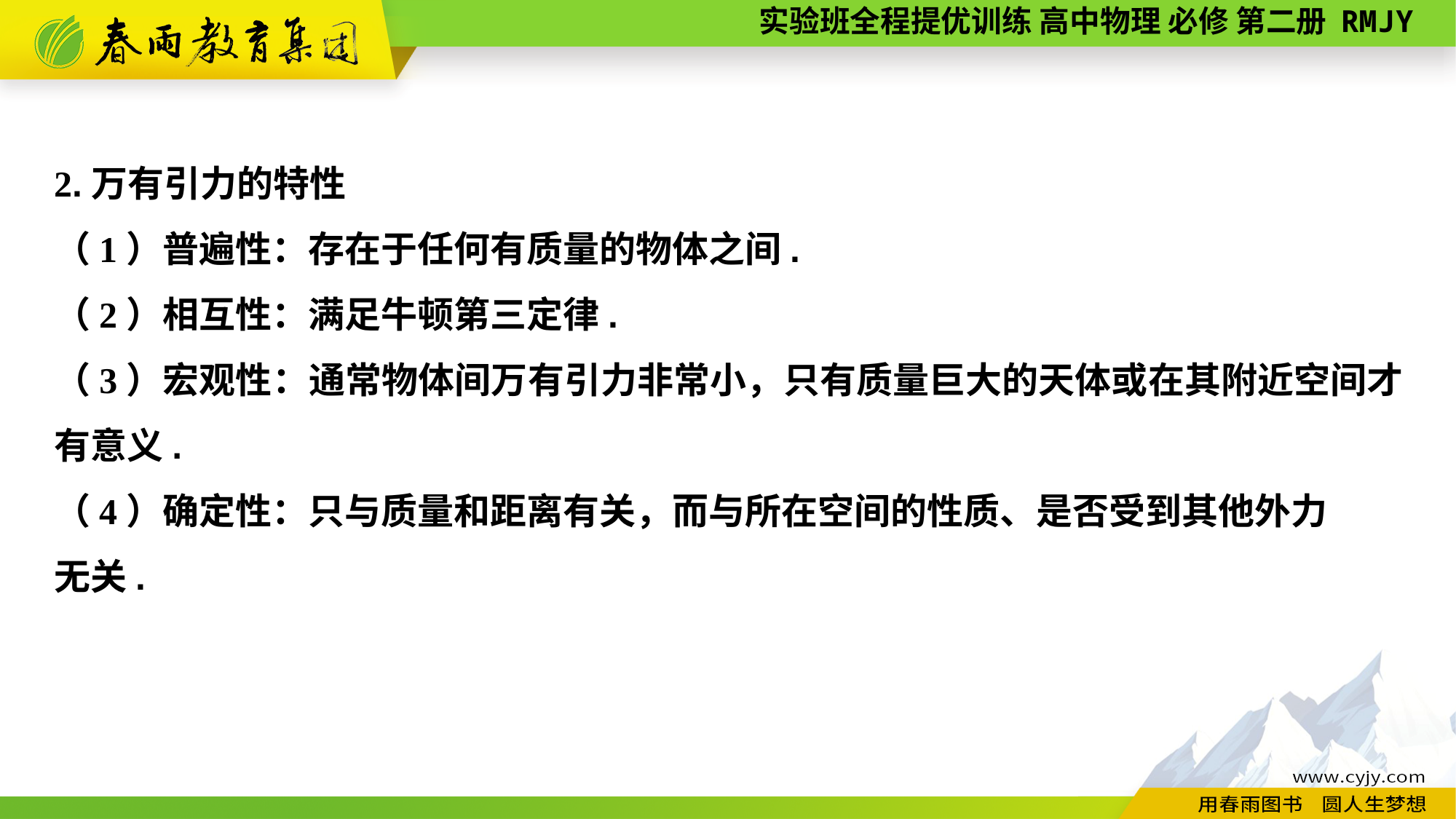

2.万有引力的特性
（1）普遍性：存在于任何有质量的物体之间.
（2）相互性：满足牛顿第三定律.
（3）宏观性：通常物体间万有引力非常小，只有质量巨大的天体或在其附近空间才有意义.
（4）确定性：只与质量和距离有关，而与所在空间的性质、是否受到其他外力
无关.